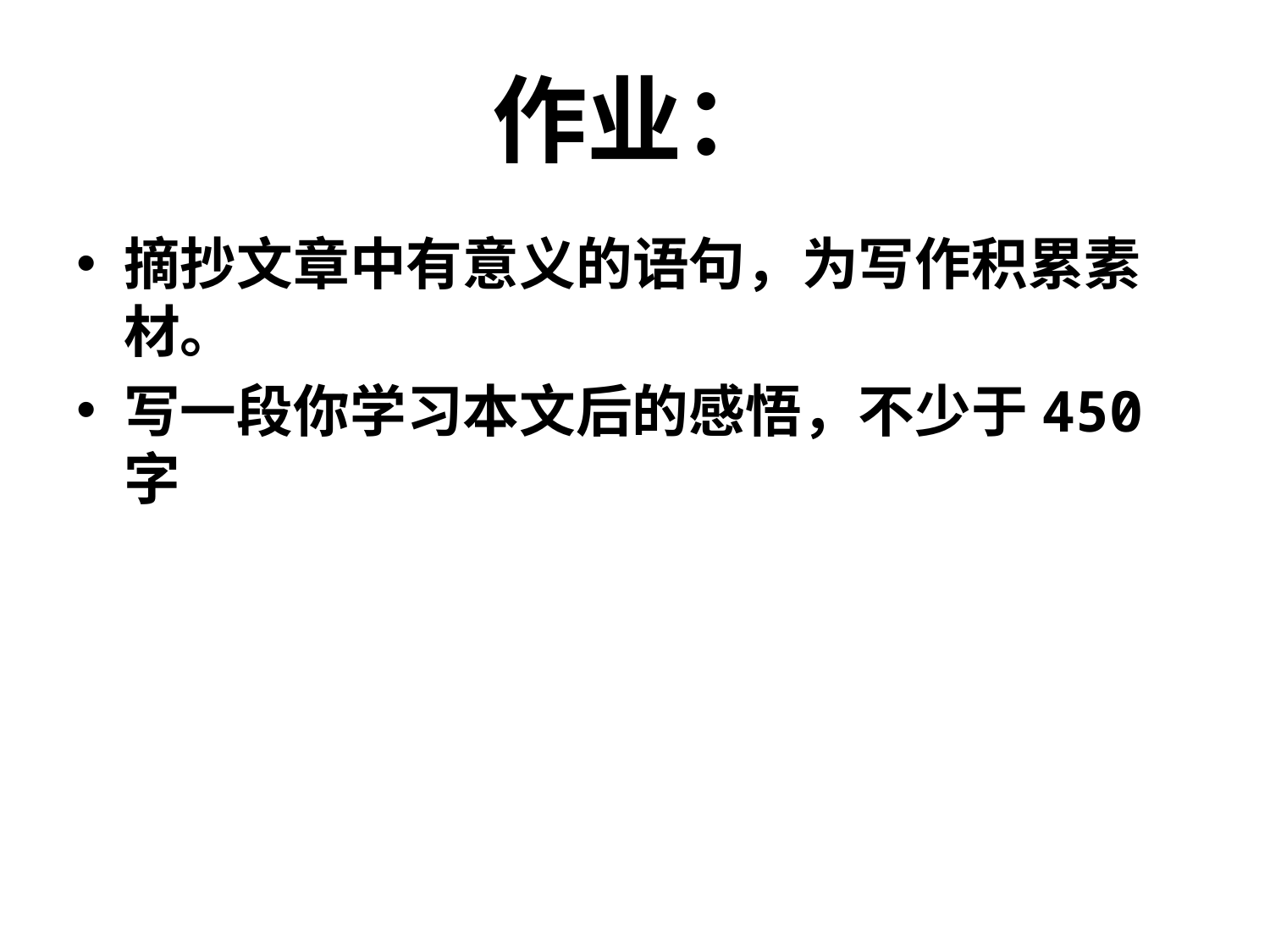

# 作业：
摘抄文章中有意义的语句，为写作积累素材。
写一段你学习本文后的感悟，不少于450字